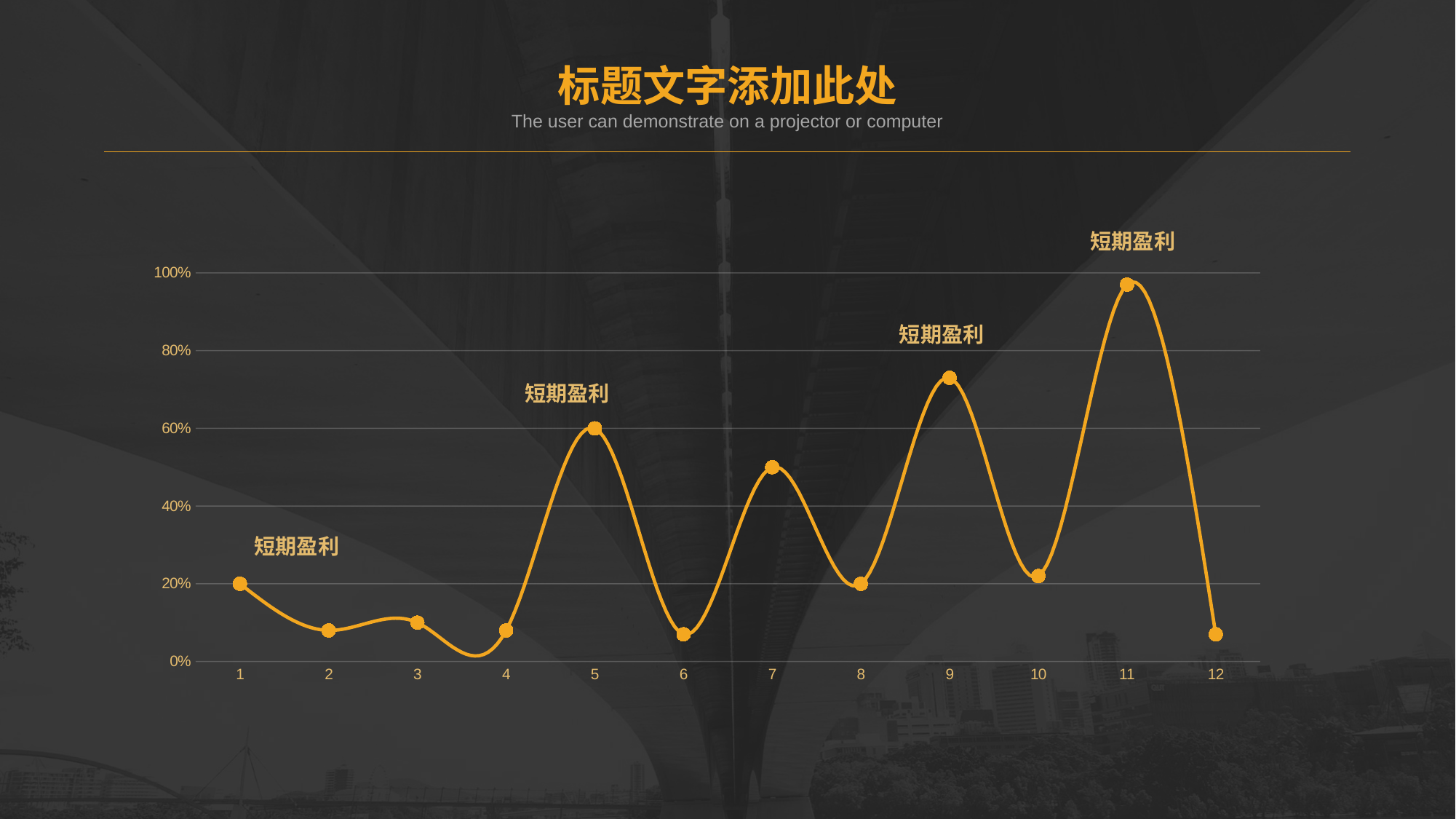

标题文字添加此处
The user can demonstrate on a projector or computer
短期盈利

### Chart

| Category |  |
|---|---|
短期盈利
短期盈利
短期盈利